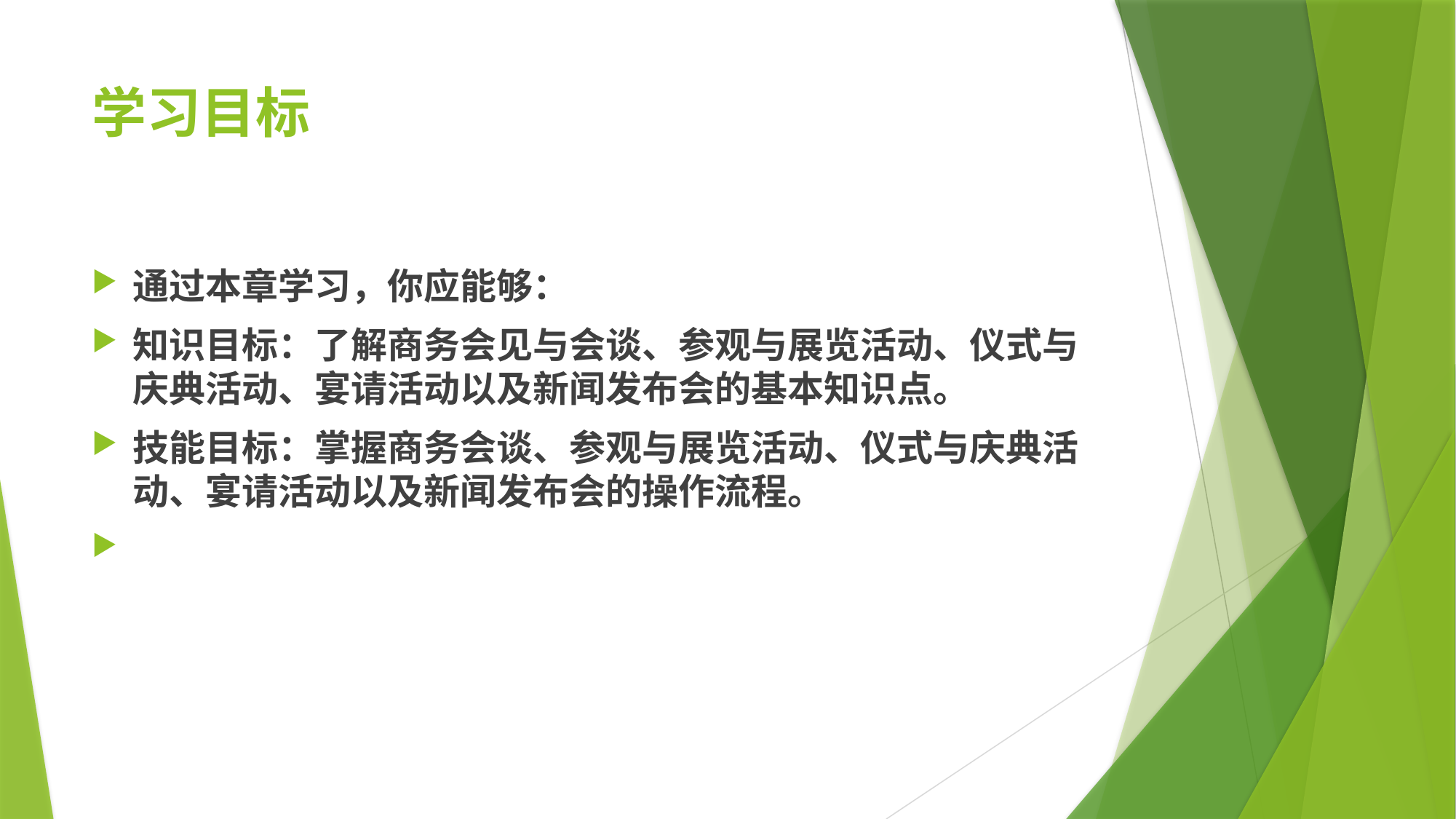

# 学习目标
通过本章学习，你应能够：
知识目标：了解商务会见与会谈、参观与展览活动、仪式与庆典活动、宴请活动以及新闻发布会的基本知识点。
技能目标：掌握商务会谈、参观与展览活动、仪式与庆典活动、宴请活动以及新闻发布会的操作流程。